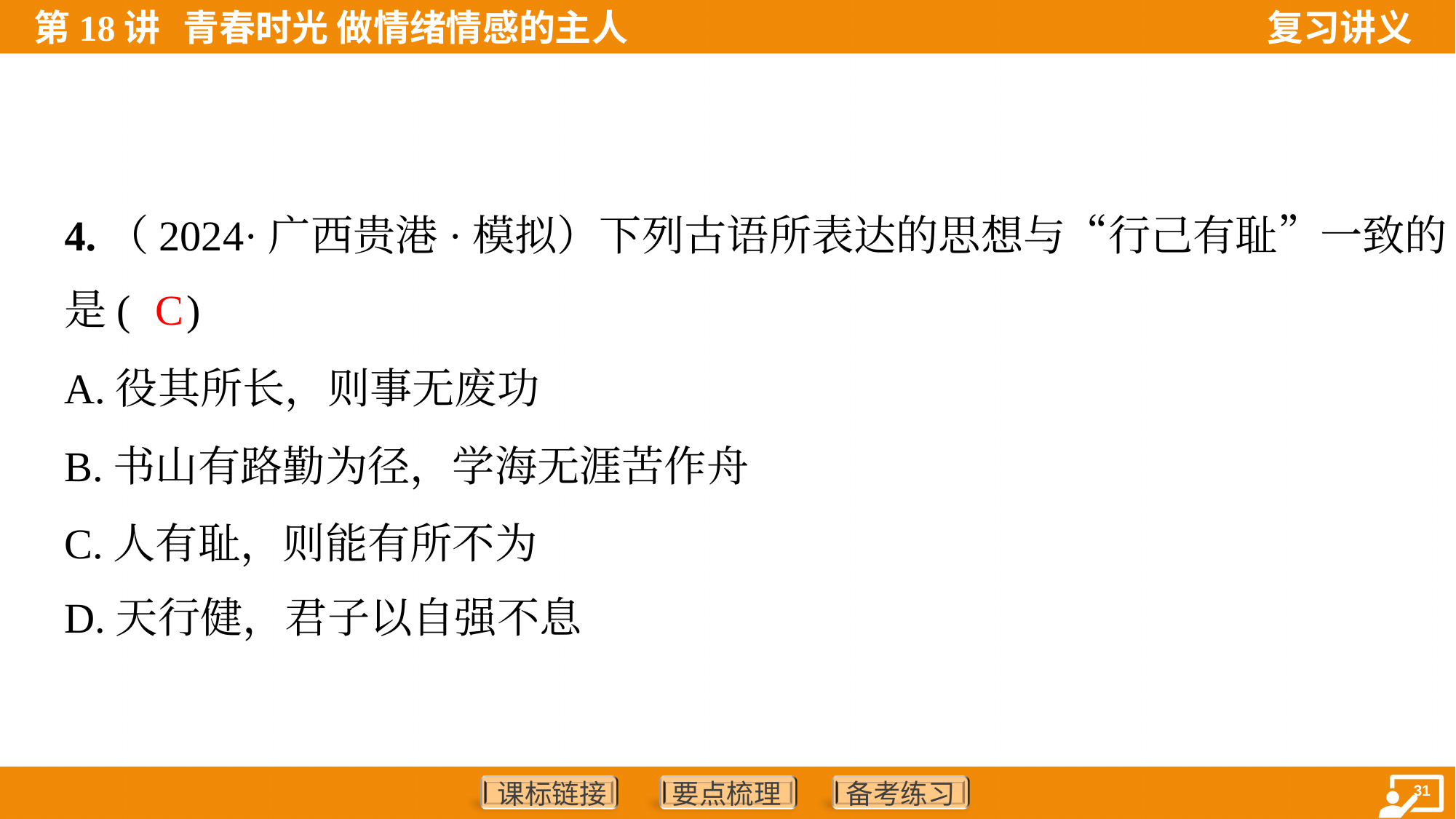

4.（2024·广西贵港·模拟）下列古语所表达的思想与“行己有耻”一致的
是(     )
C
A.役其所长，则事无废功
B.书山有路勤为径，学海无涯苦作舟
C.人有耻，则能有所不为
D.天行健，君子以自强不息